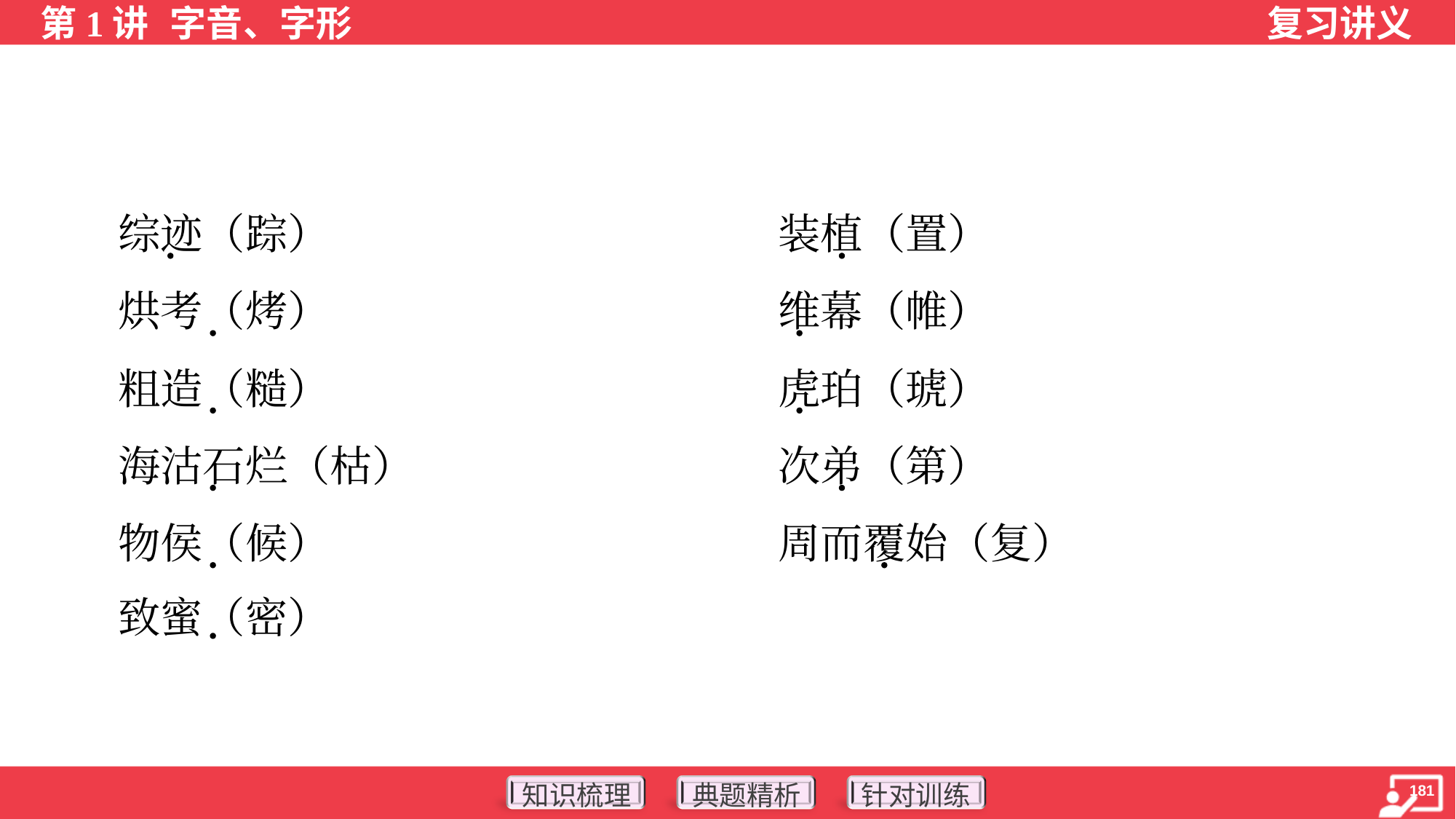

综迹（踪）	装植（置）
    烘考（烤）	维幕（帷）
    粗造（糙）	虎珀（琥）
    海沽石烂（枯）	次弟（第）
    物侯（候）	周而覆始（复）
    致蜜（密）